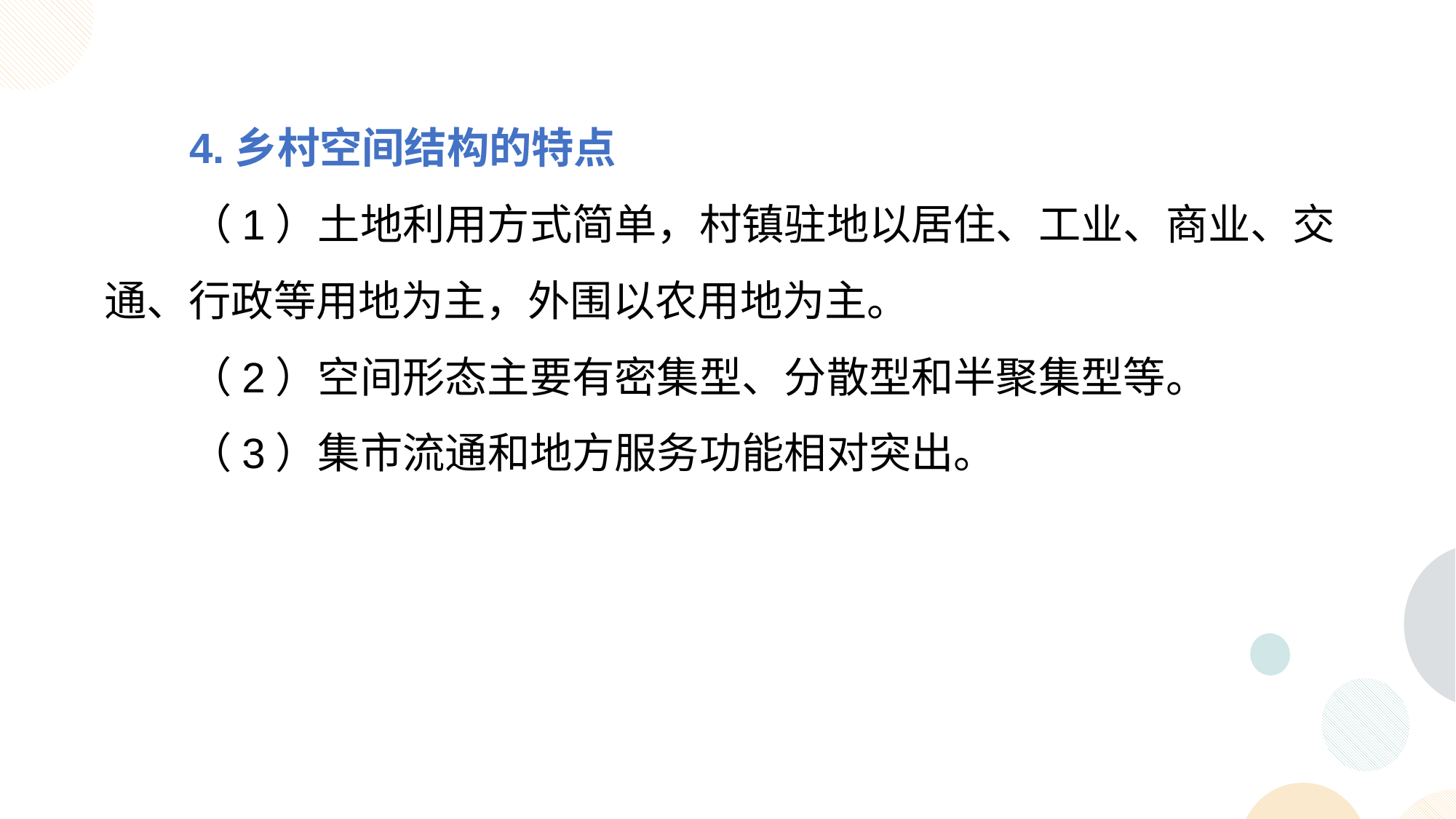

4.乡村空间结构的特点
（1）土地利用方式简单，村镇驻地以居住、工业、商业、交通、行政等用地为主，外围以农用地为主。
（2）空间形态主要有密集型、分散型和半聚集型等。
（3）集市流通和地方服务功能相对突出。